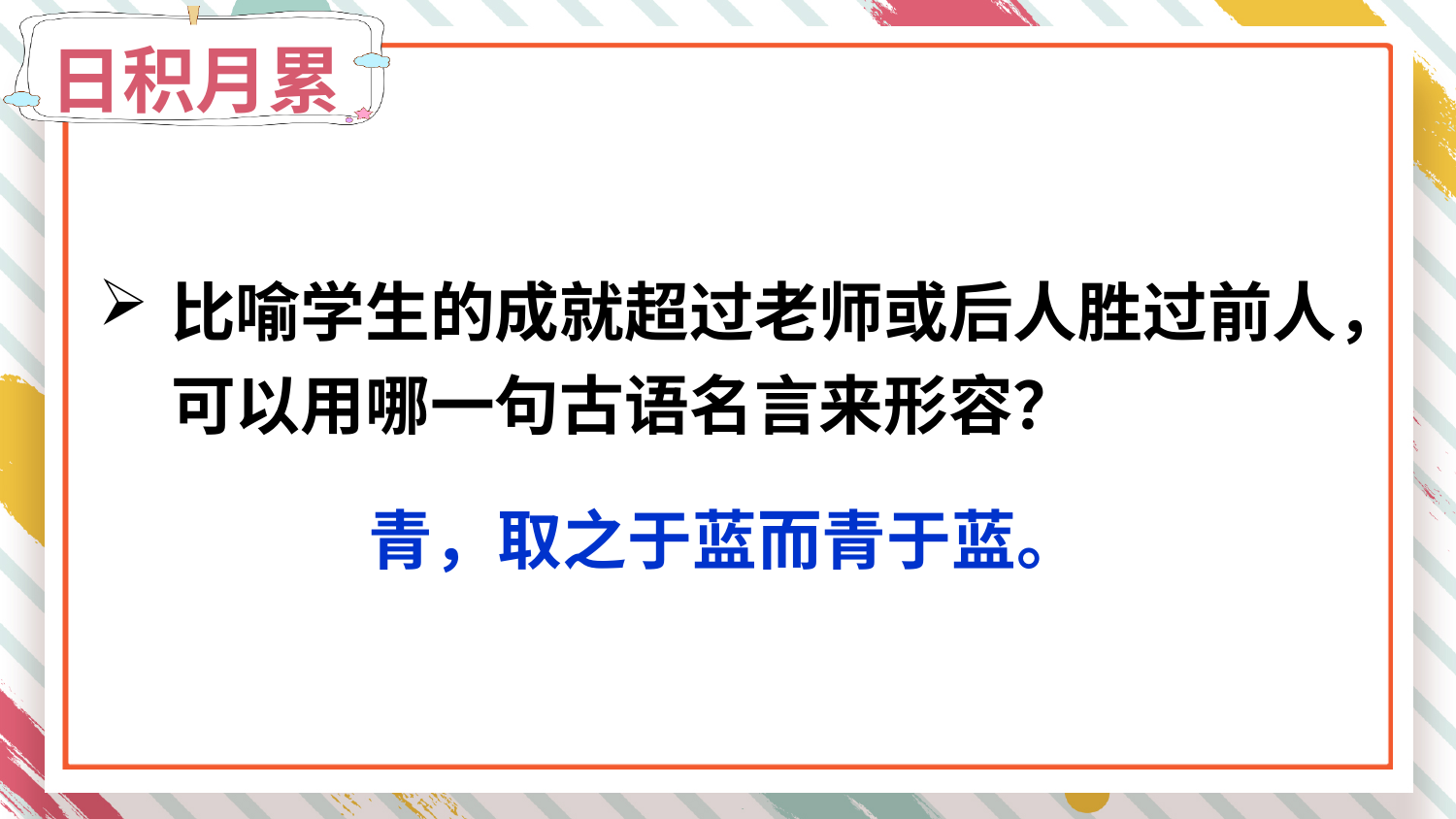

日积月累
比喻学生的成就超过老师或后人胜过前人，可以用哪一句古语名言来形容？
青，取之于蓝而青于蓝。